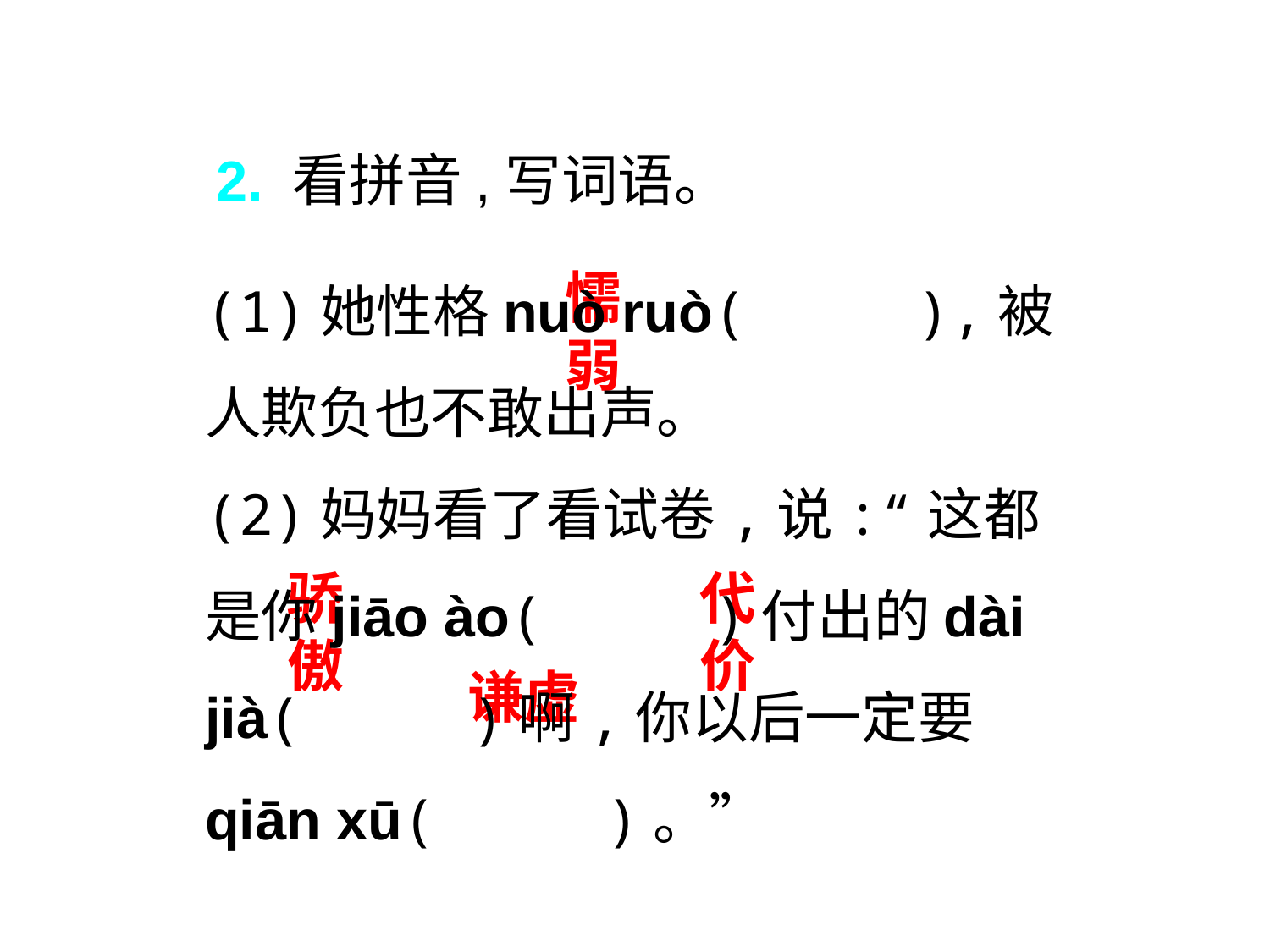

2. 看拼音,写词语。
(1)她性格nuò ruò(     ),被人欺负也不敢出声。
(2)妈妈看了看试卷,说:“这都是你jiāo ào(     )付出的dài jià(     )啊,你以后一定要qiān xū(     )。”

懦弱
骄傲
代价
谦虚